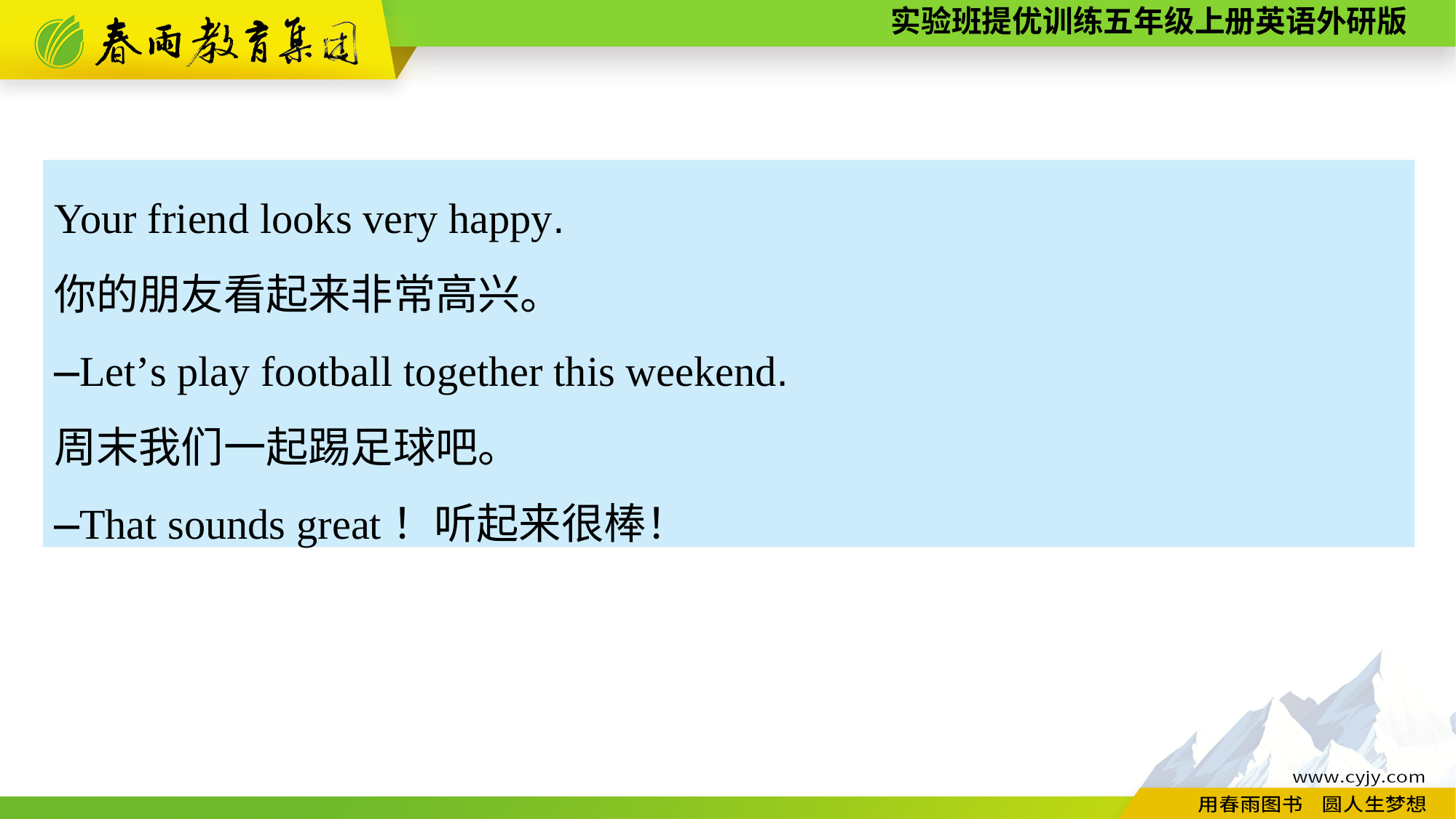

Your friend looks very happy.
你的朋友看起来非常高兴。
—Let’s play football together this weekend.
周末我们一起踢足球吧。
—That sounds great！听起来很棒！